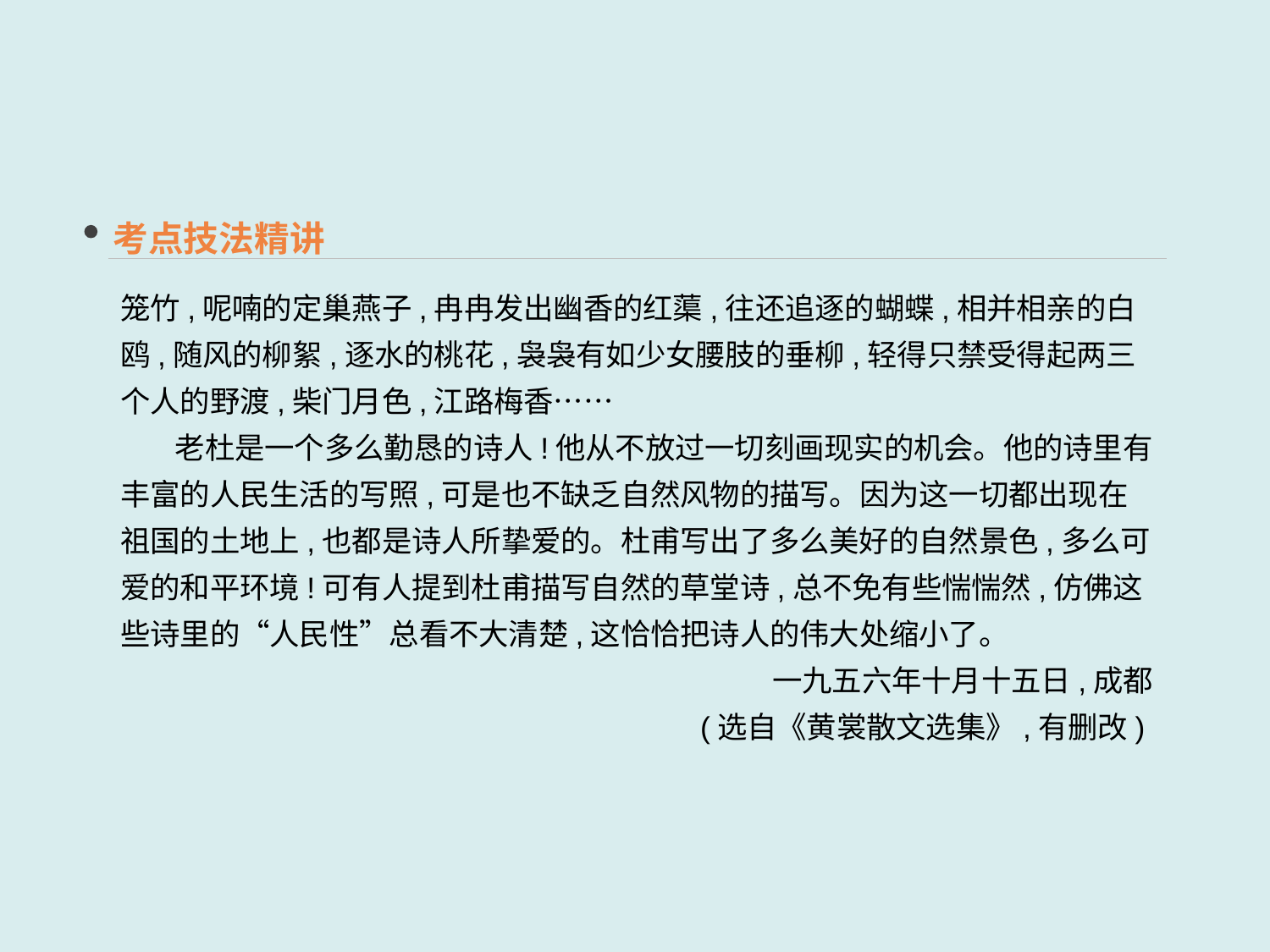

考点技法精讲

笼竹,呢喃的定巢燕子,冉冉发出幽香的红蕖,往还追逐的蝴蝶,相并相亲的白鸥,随风的柳絮,逐水的桃花,袅袅有如少女腰肢的垂柳,轻得只禁受得起两三个人的野渡,柴门月色,江路梅香……
       老杜是一个多么勤恳的诗人!他从不放过一切刻画现实的机会。他的诗里有丰富的人民生活的写照,可是也不缺乏自然风物的描写。因为这一切都出现在祖国的土地上,也都是诗人所挚爱的。杜甫写出了多么美好的自然景色,多么可爱的和平环境!可有人提到杜甫描写自然的草堂诗,总不免有些惴惴然,仿佛这些诗里的“人民性”总看不大清楚,这恰恰把诗人的伟大处缩小了。
一九五六年十月十五日,成都
(选自《黄裳散文选集》,有删改)